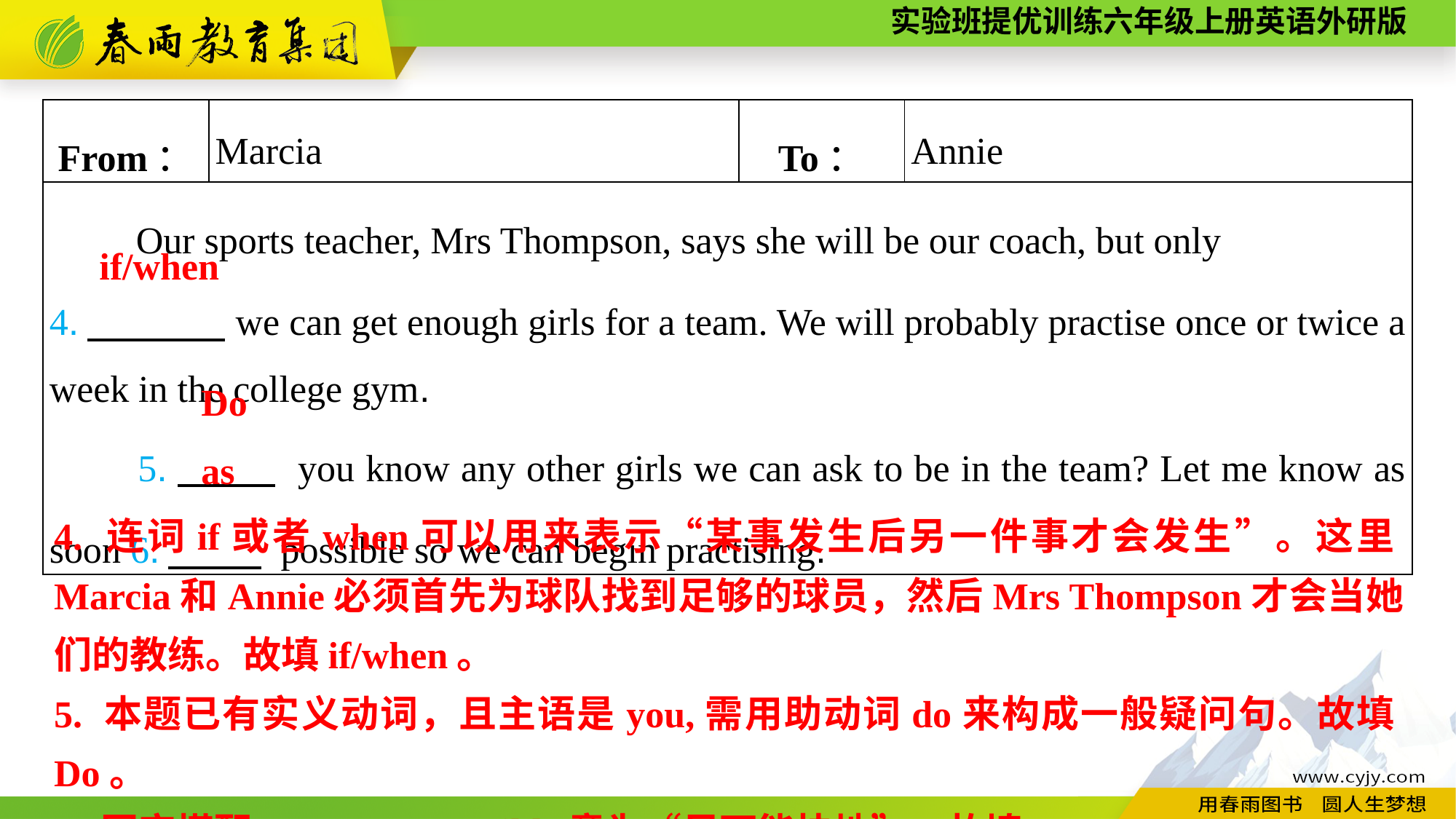

| From： | Marcia | To： | Annie |
| --- | --- | --- | --- |
| Our sports teacher, Mrs Thompson, says she will be our coach, but only 4.　　 we can get enough girls for a team. We will probably practise once or twice a week in the college gym. 5.　　 you know any other girls we can ask to be in the team? Let me know as soon 6.　　 possible so we can begin practising. |  |  |  |
if/when
Do
as
4. 连词if或者when可以用来表示“某事发生后另一件事才会发生”。这里Marcia和Annie必须首先为球队找到足够的球员，然后Mrs Thompson才会当她们的教练。故填if/when。
5. 本题已有实义动词，且主语是you,需用助动词do来构成一般疑问句。故填Do。
6. 固定搭配as soon as possible意为“尽可能快地”。故填as。